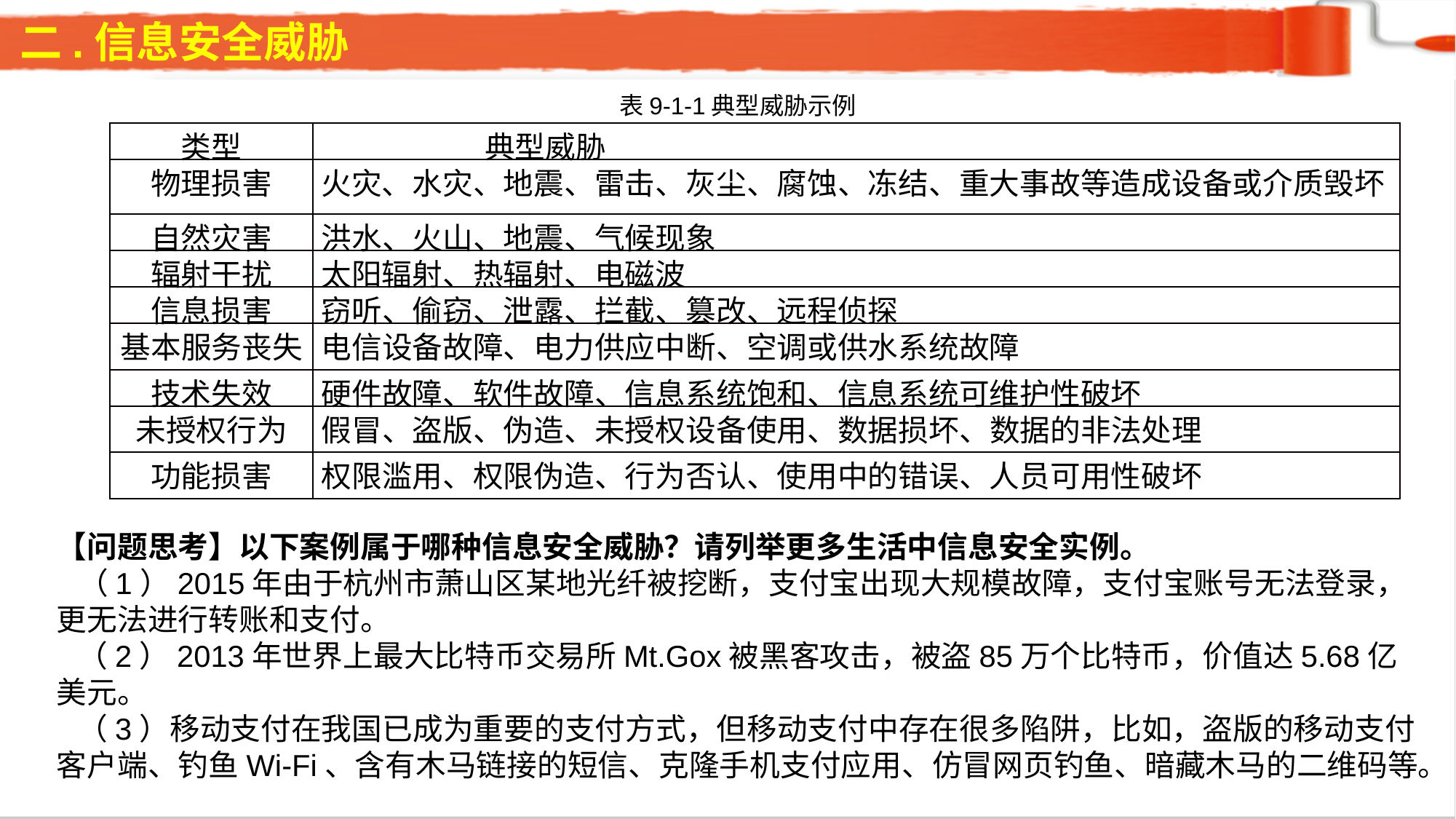

二.信息安全威胁
表9-1-1典型威胁示例
| 类型 | 典型威胁 |
| --- | --- |
| 物理损害 | 火灾、水灾、地震、雷击、灰尘、腐蚀、冻结、重大事故等造成设备或介质毁坏 |
| 自然灾害 | 洪水、火山、地震、气候现象 |
| 辐射干扰 | 太阳辐射、热辐射、电磁波 |
| 信息损害 | 窃听、偷窃、泄露、拦截、篡改、远程侦探 |
| 基本服务丧失 | 电信设备故障、电力供应中断、空调或供水系统故障 |
| 技术失效 | 硬件故障、软件故障、信息系统饱和、信息系统可维护性破坏 |
| 未授权行为 | 假冒、盗版、伪造、未授权设备使用、数据损坏、数据的非法处理 |
| 功能损害 | 权限滥用、权限伪造、行为否认、使用中的错误、人员可用性破坏 |
【问题思考】以下案例属于哪种信息安全威胁？请列举更多生活中信息安全实例。  （1）2015年由于杭州市萧山区某地光纤被挖断，支付宝出现大规模故障，支付宝账号无法登录，更无法进行转账和支付。  （2）2013年世界上最大比特币交易所Mt.Gox被黑客攻击，被盗85万个比特币，价值达5.68亿美元。  （3）移动支付在我国已成为重要的支付方式，但移动支付中存在很多陷阱，比如，盗版的移动支付客户端、钓鱼Wi-Fi、含有木马链接的短信、克隆手机支付应用、仿冒网页钓鱼、暗藏木马的二维码等。